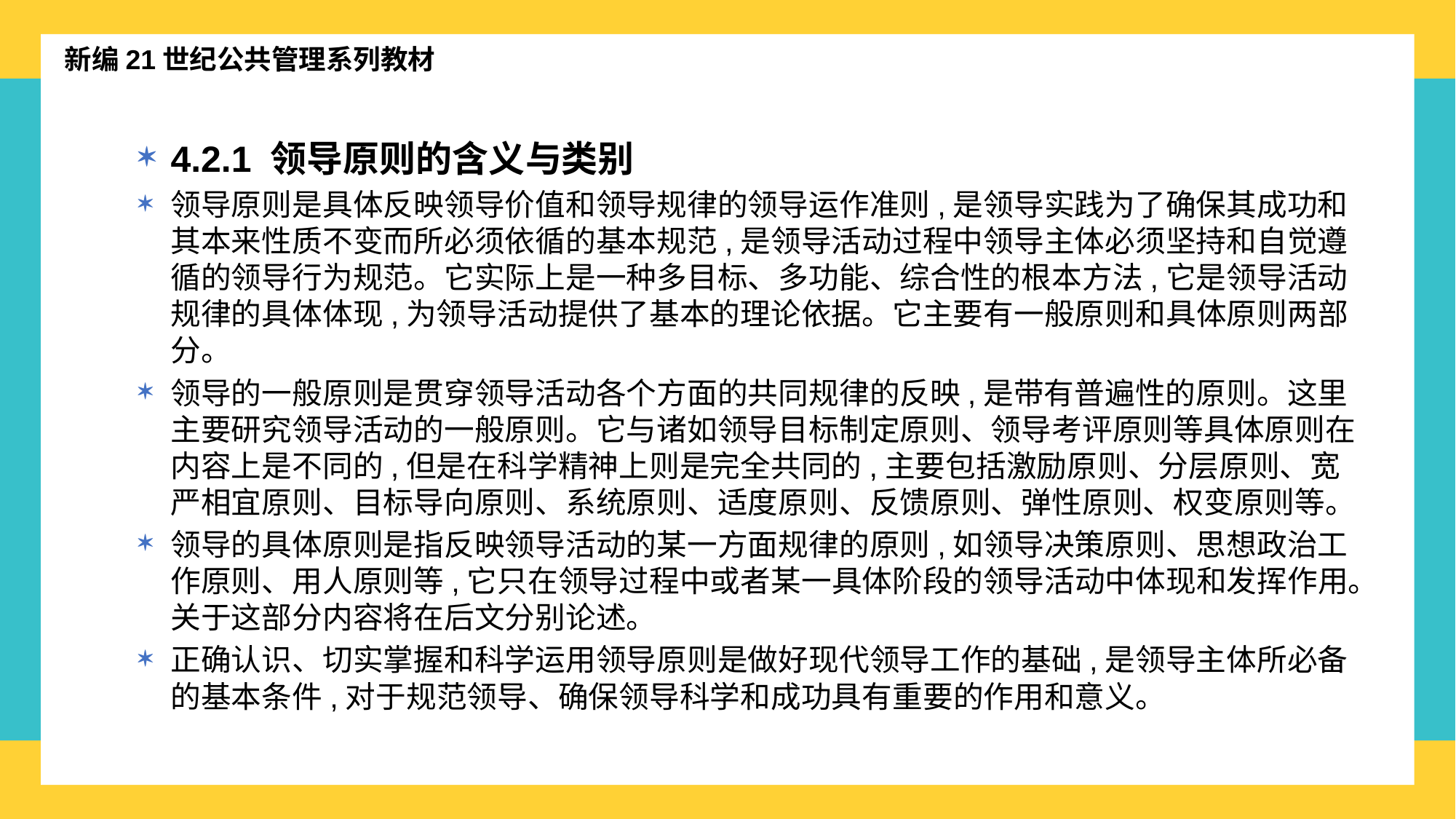

新编21世纪公共管理系列教材
4.2.1 领导原则的含义与类别
领导原则是具体反映领导价值和领导规律的领导运作准则,是领导实践为了确保其成功和其本来性质不变而所必须依循的基本规范,是领导活动过程中领导主体必须坚持和自觉遵循的领导行为规范。它实际上是一种多目标、多功能、综合性的根本方法,它是领导活动规律的具体体现,为领导活动提供了基本的理论依据。它主要有一般原则和具体原则两部分。
领导的一般原则是贯穿领导活动各个方面的共同规律的反映,是带有普遍性的原则。这里主要研究领导活动的一般原则。它与诸如领导目标制定原则、领导考评原则等具体原则在内容上是不同的,但是在科学精神上则是完全共同的,主要包括激励原则、分层原则、宽严相宜原则、目标导向原则、系统原则、适度原则、反馈原则、弹性原则、权变原则等。
领导的具体原则是指反映领导活动的某一方面规律的原则,如领导决策原则、思想政治工作原则、用人原则等,它只在领导过程中或者某一具体阶段的领导活动中体现和发挥作用。关于这部分内容将在后文分别论述。
正确认识、切实掌握和科学运用领导原则是做好现代领导工作的基础,是领导主体所必备的基本条件,对于规范领导、确保领导科学和成功具有重要的作用和意义。